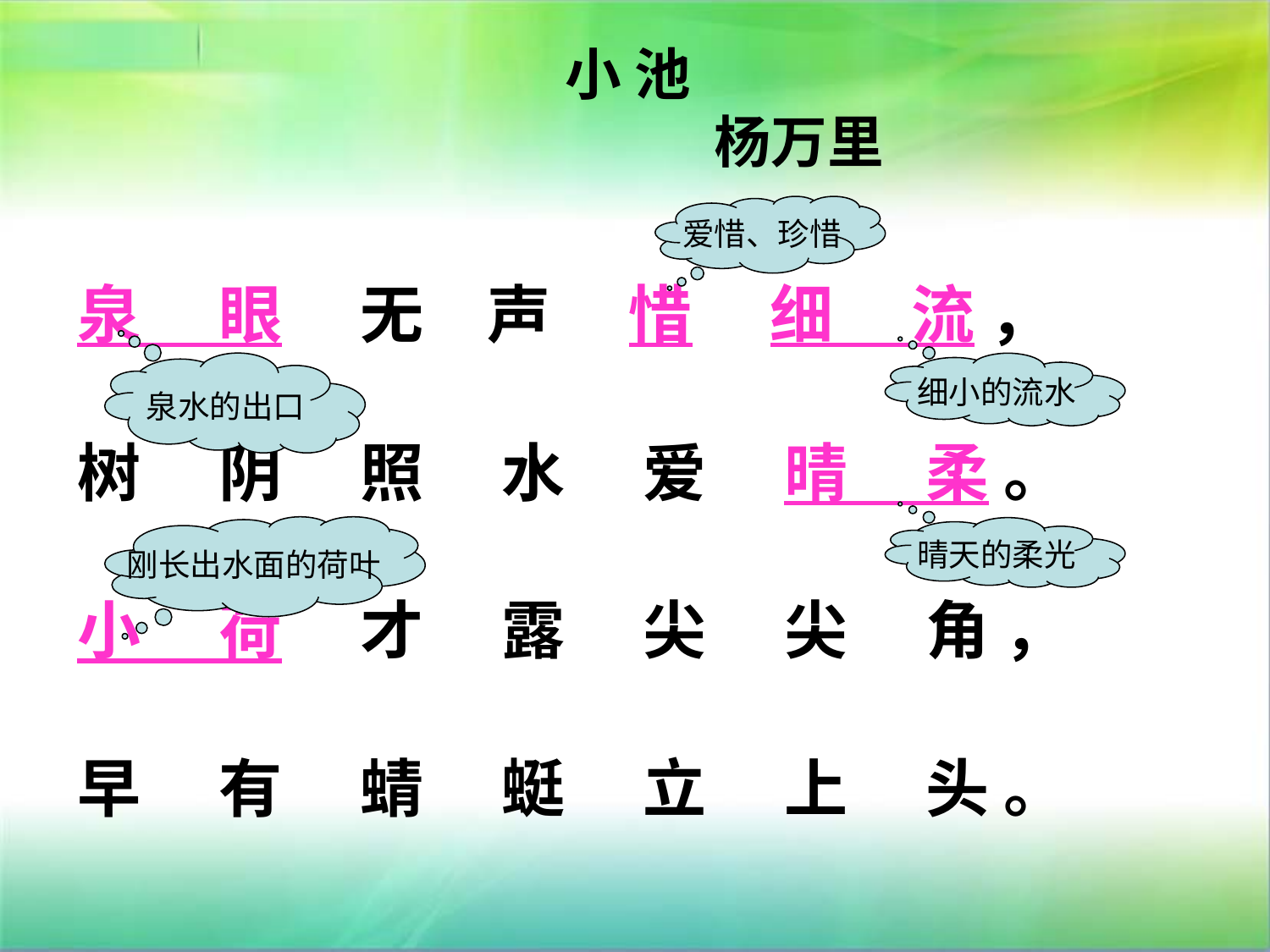

# 小 池 　　　　        杨万里

泉 　眼　 无　声　 惜　 细　 流 ，

树　 阴 　照　 水　 爱　 晴　 柔 。

小　 荷　 才 　露 　尖 　尖 　角 ，

早 　有　 蜻　 蜓　 立　 上 　头 。
爱惜、珍惜
泉水的出口
细小的流水
刚长出水面的荷叶
晴天的柔光